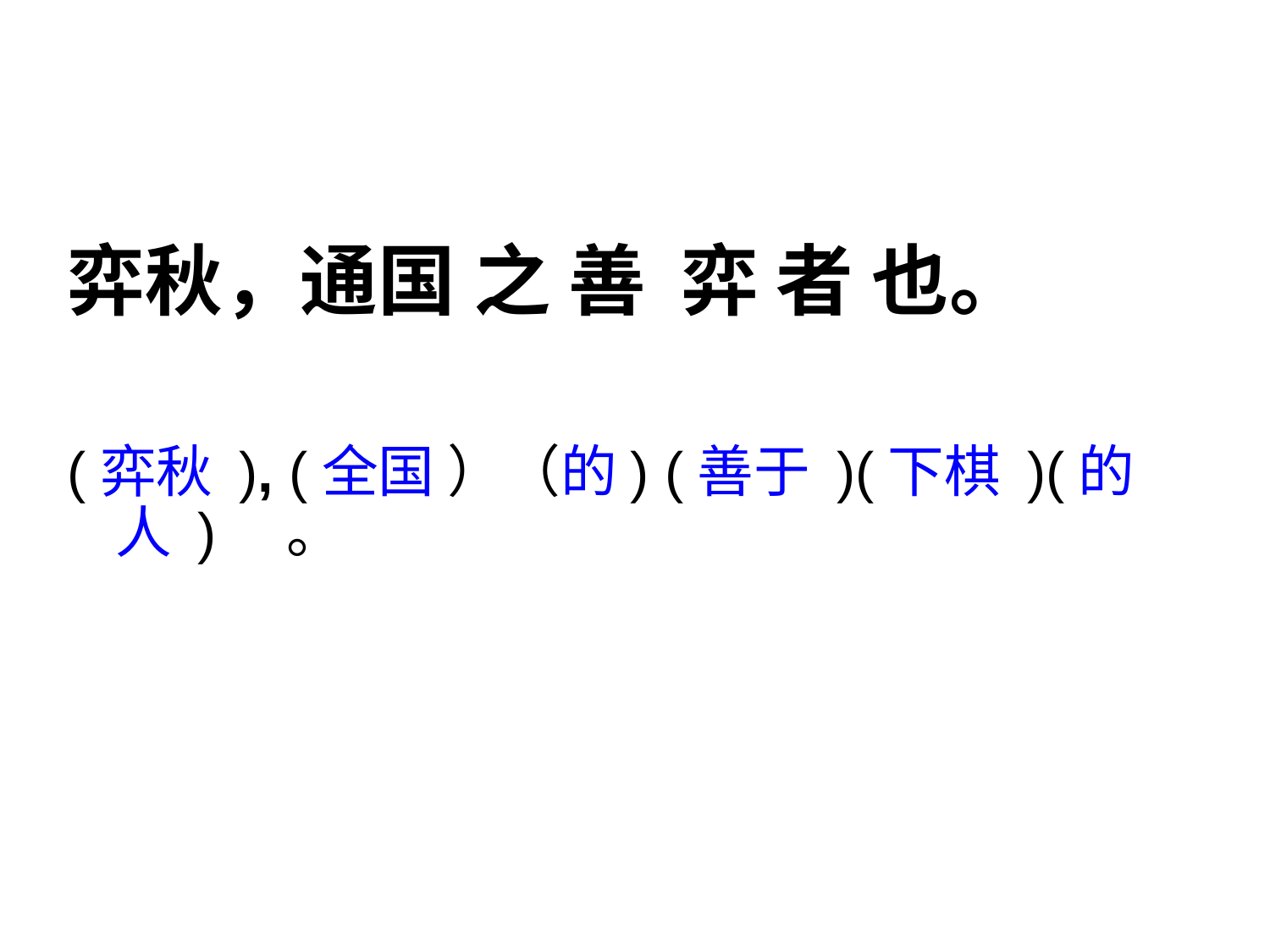

弈秋，通国 之 善  弈 者 也。

(弈秋 ), (全国 ）（的) (善于 )(下棋 )(的人 )　。